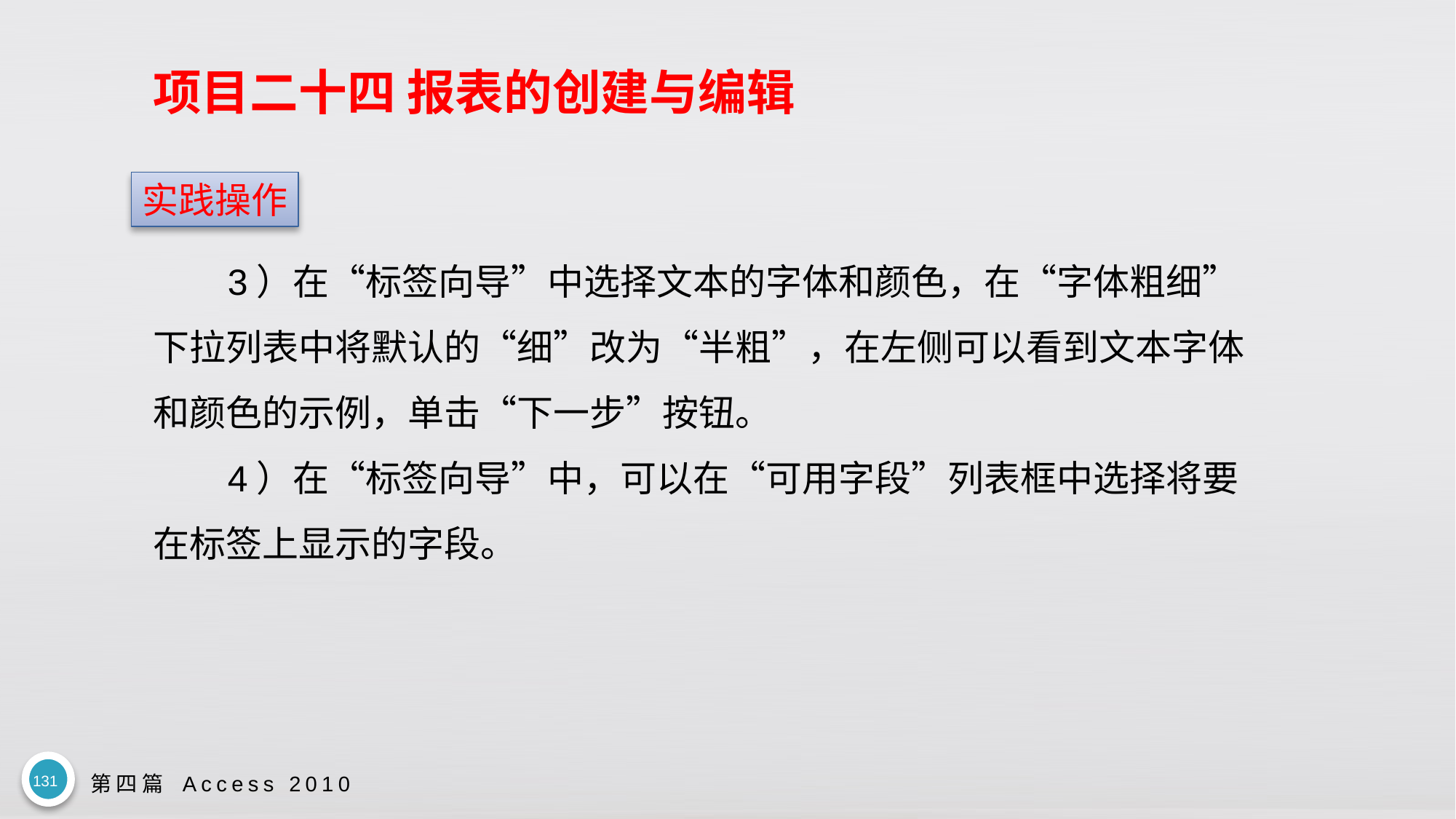

# 项目二十四 报表的创建与编辑
实践操作
3）在“标签向导”中选择文本的字体和颜色，在“字体粗细”下拉列表中将默认的“细”改为“半粗”，在左侧可以看到文本字体和颜色的示例，单击“下一步”按钮。
4）在“标签向导”中，可以在“可用字段”列表框中选择将要在标签上显示的字段。
131